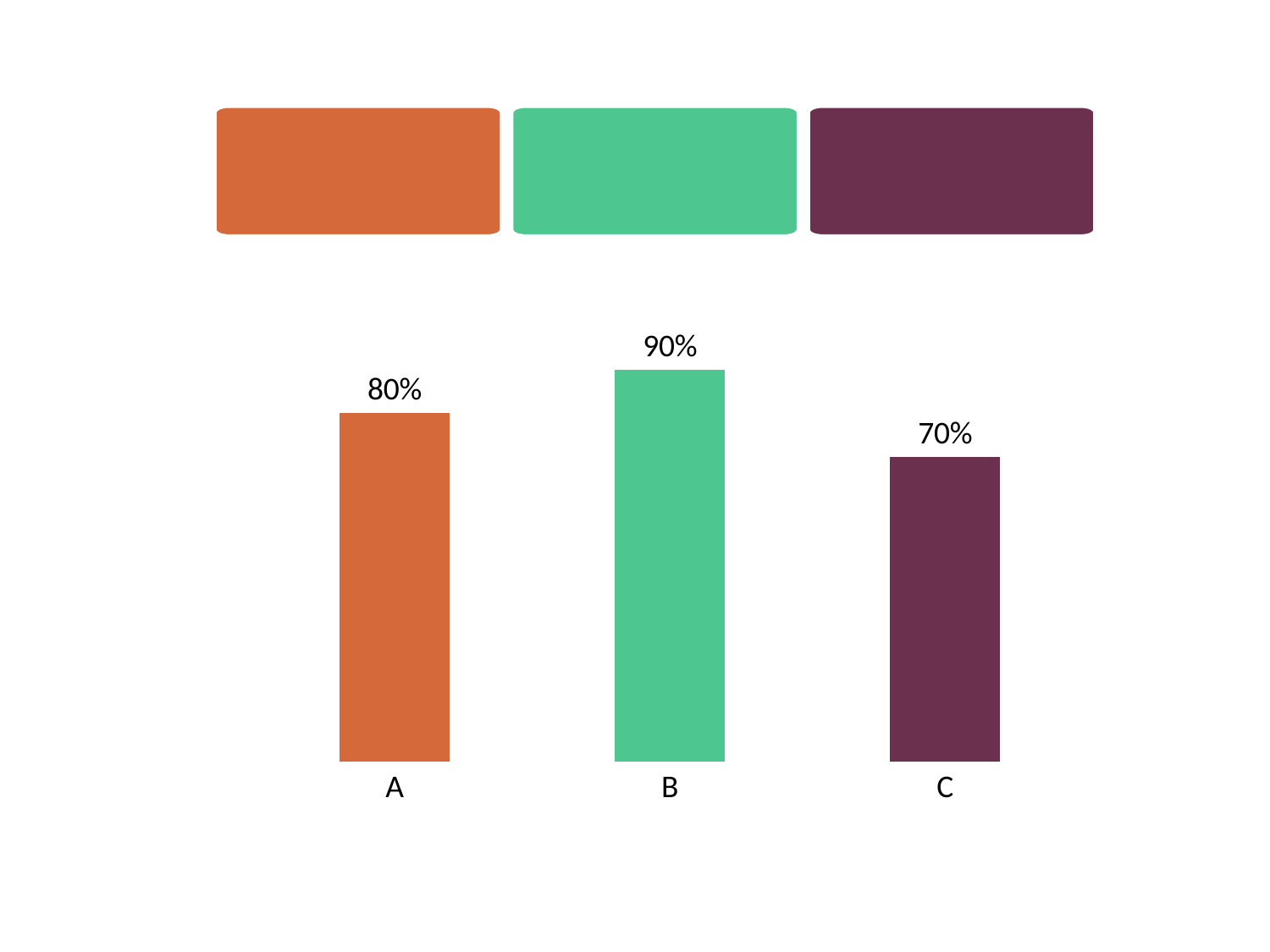

### Chart

| Category | 百分比 |
|---|---|
| A | 0.8 |
| B | 0.9 |
| C | 0.7 |